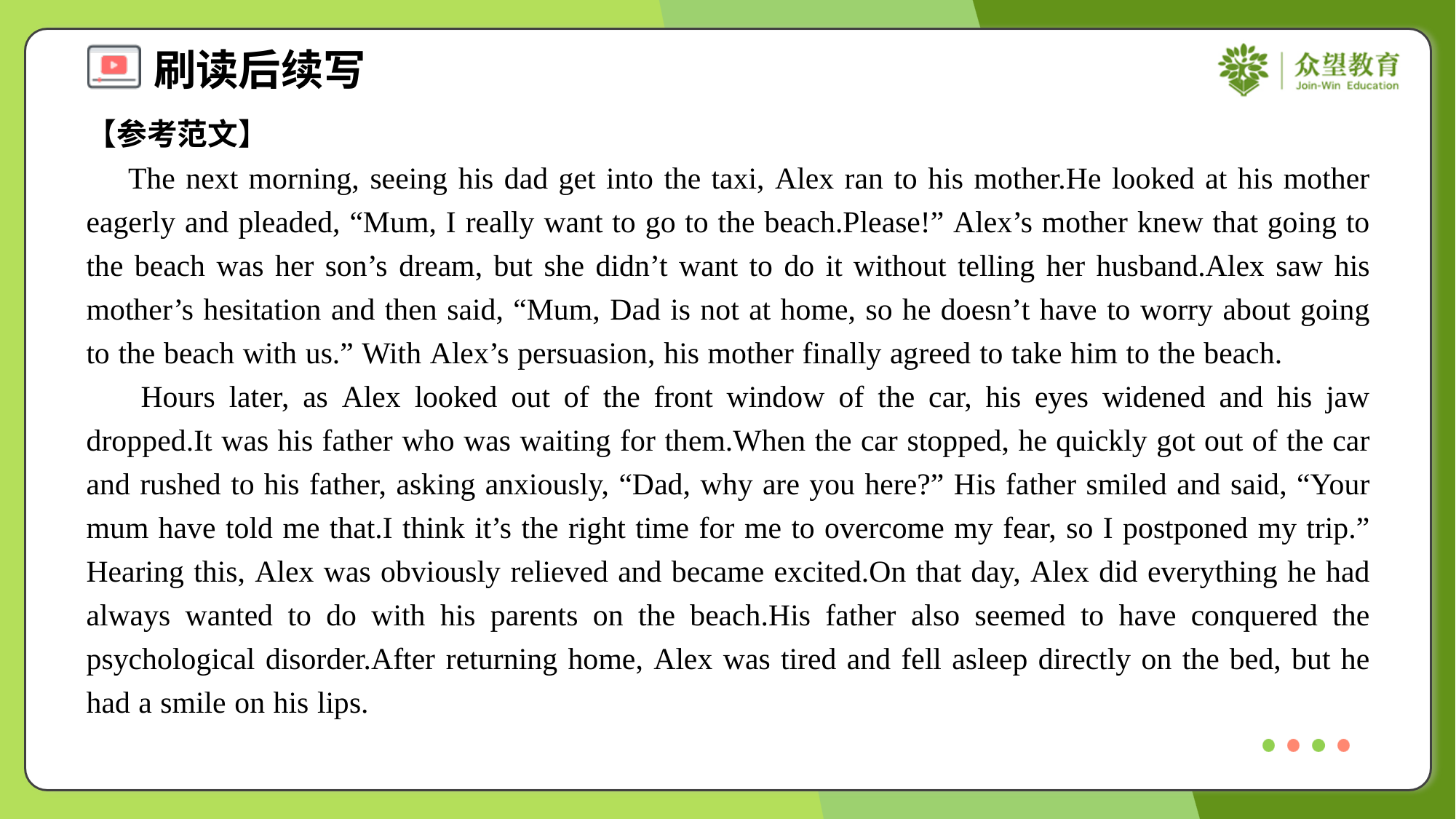

【参考范文】
    The next morning, seeing his dad get into the taxi, Alex ran to his mother.He looked at his mother eagerly and pleaded, “Mum, I really want to go to the beach.Please!” Alex’s mother knew that going to the beach was her son’s dream, but she didn’t want to do it without telling her husband.Alex saw his mother’s hesitation and then said, “Mum, Dad is not at home, so he doesn’t have to worry about going to the beach with us.” With Alex’s persuasion, his mother finally agreed to take him to the beach.
    Hours later, as Alex looked out of the front window of the car, his eyes widened and his jaw dropped.It was his father who was waiting for them.When the car stopped, he quickly got out of the car and rushed to his father, asking anxiously, “Dad, why are you here?” His father smiled and said, “Your mum have told me that.I think it’s the right time for me to overcome my fear, so I postponed my trip.” Hearing this, Alex was obviously relieved and became excited.On that day, Alex did everything he had always wanted to do with his parents on the beach.His father also seemed to have conquered the psychological disorder.After returning home, Alex was tired and fell asleep directly on the bed, but he had a smile on his lips.